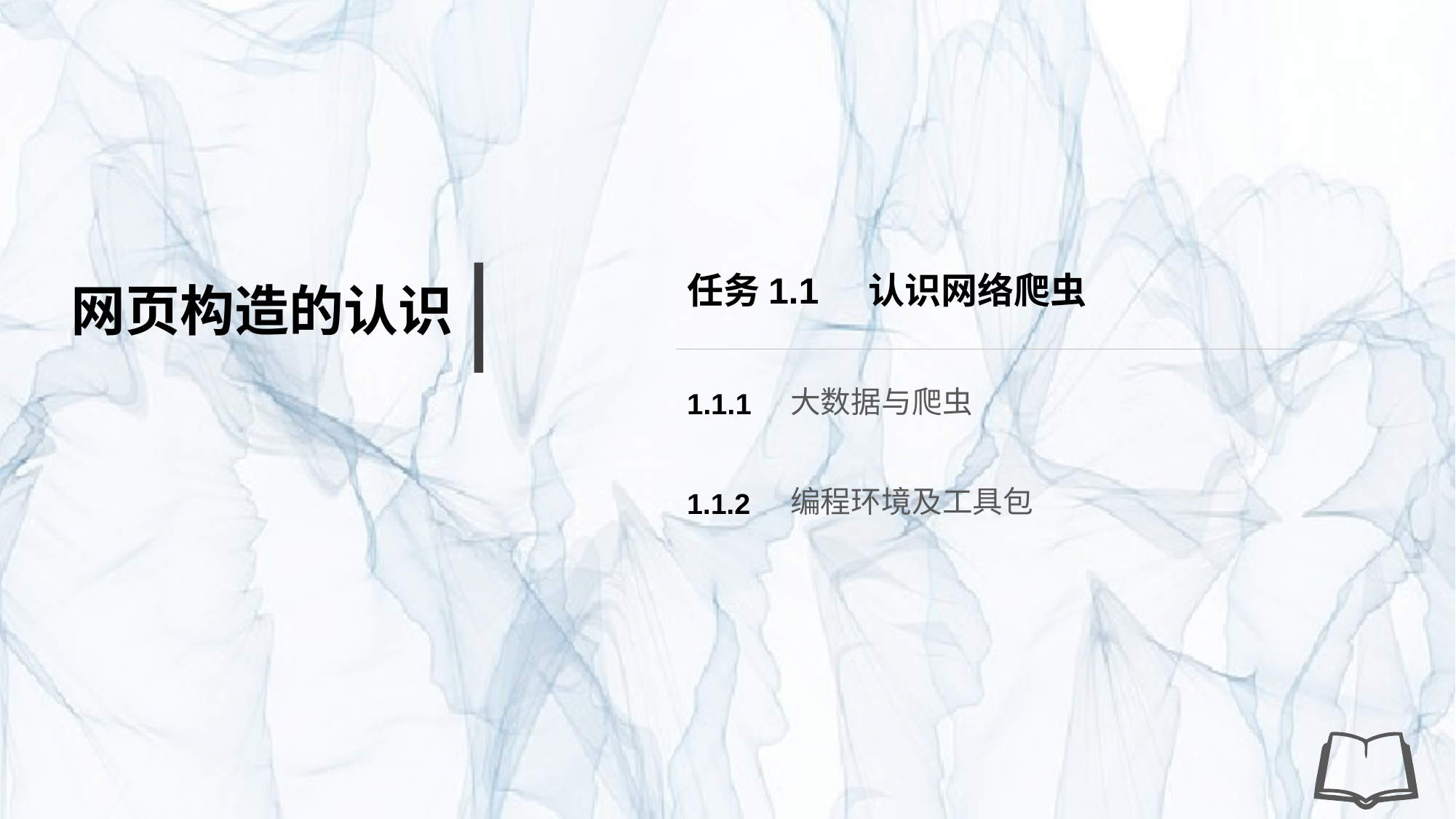

任务1.1    认识网络爬虫
网页构造的认识
大数据与爬虫
1.1.1
编程环境及工具包
1.1.2

5